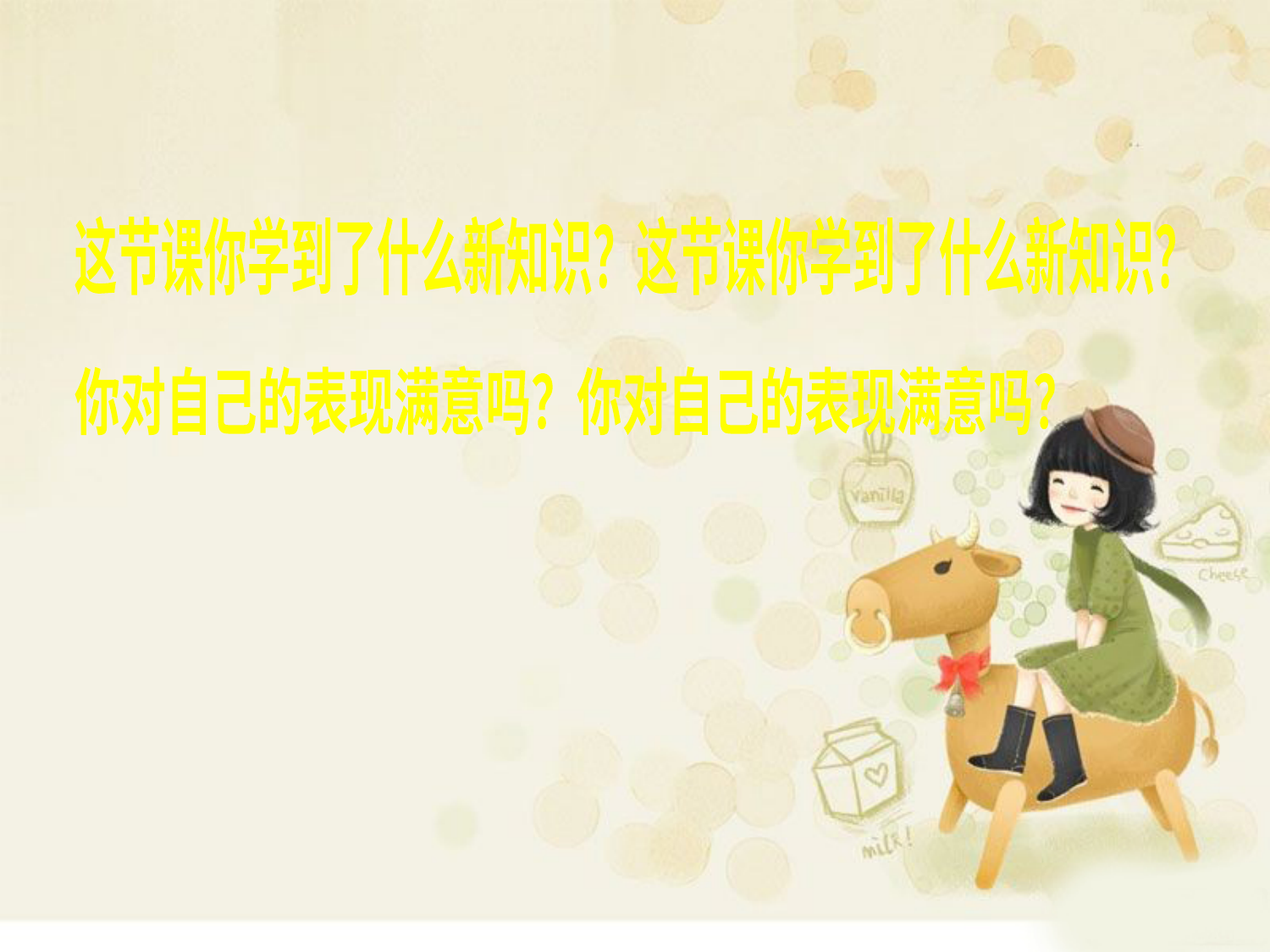

这节课你学到了什么新知识？这节课你学到了什么新知识？
你对自己的表现满意吗？你对自己的表现满意吗？